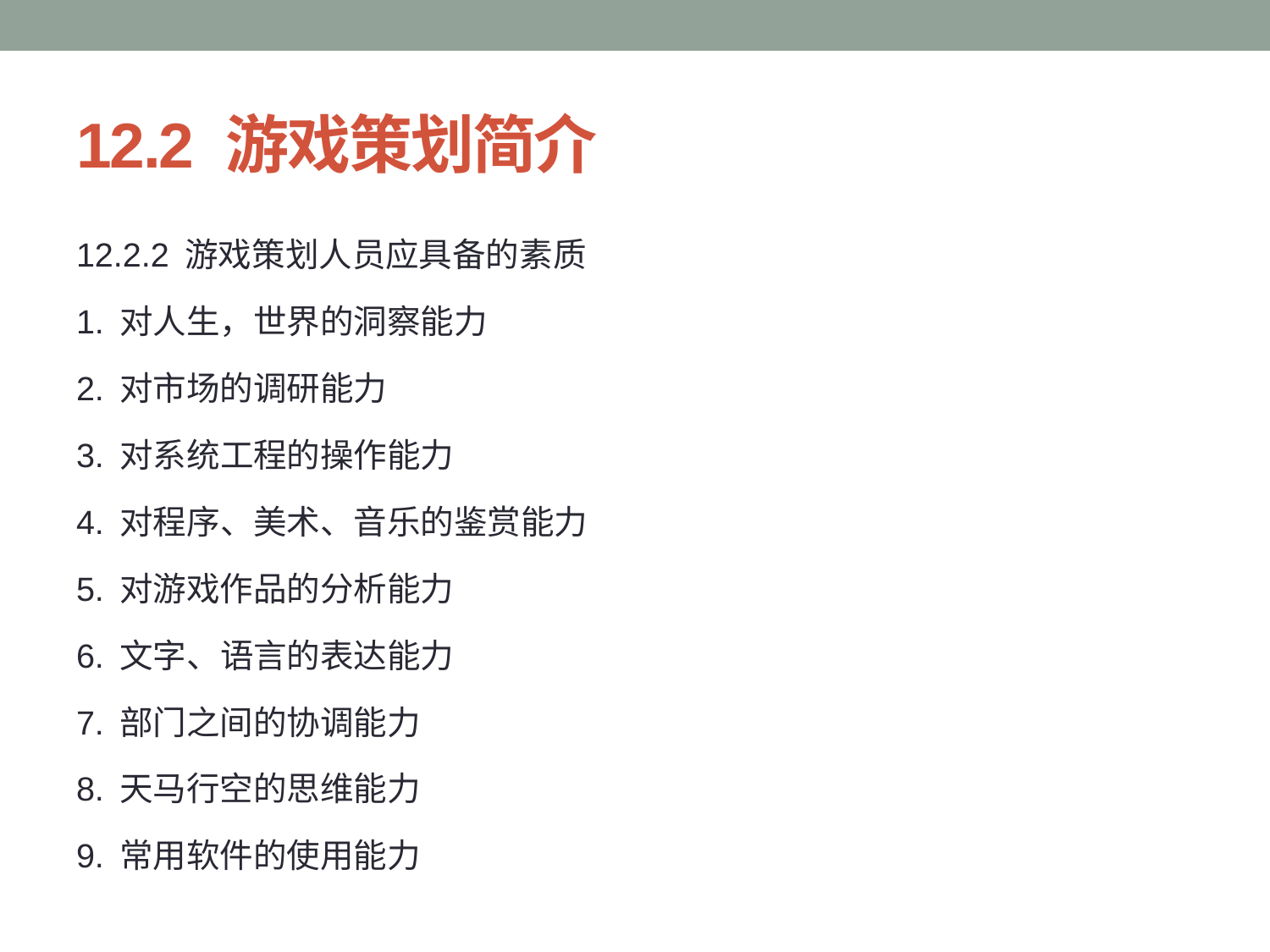

# 12.2 游戏策划简介
12.2.2 游戏策划人员应具备的素质
1. 对人生，世界的洞察能力
2. 对市场的调研能力
3. 对系统工程的操作能力
4. 对程序、美术、音乐的鉴赏能力
5. 对游戏作品的分析能力
6. 文字、语言的表达能力
7. 部门之间的协调能力
8. 天马行空的思维能力
9. 常用软件的使用能力